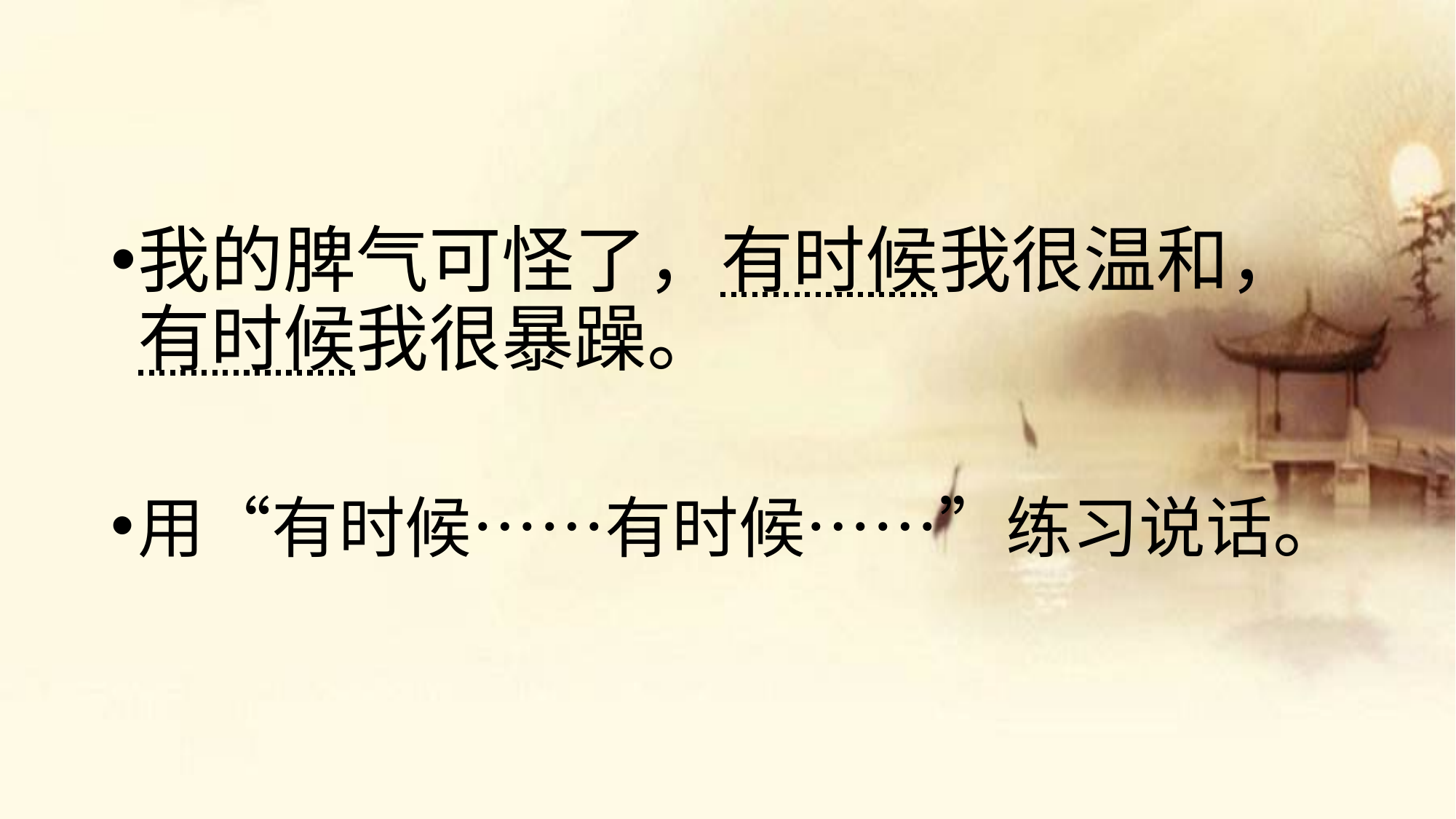

#
我的脾气可怪了，有时候我很温和，有时候我很暴躁。

用“有时候……有时候……”练习说话。